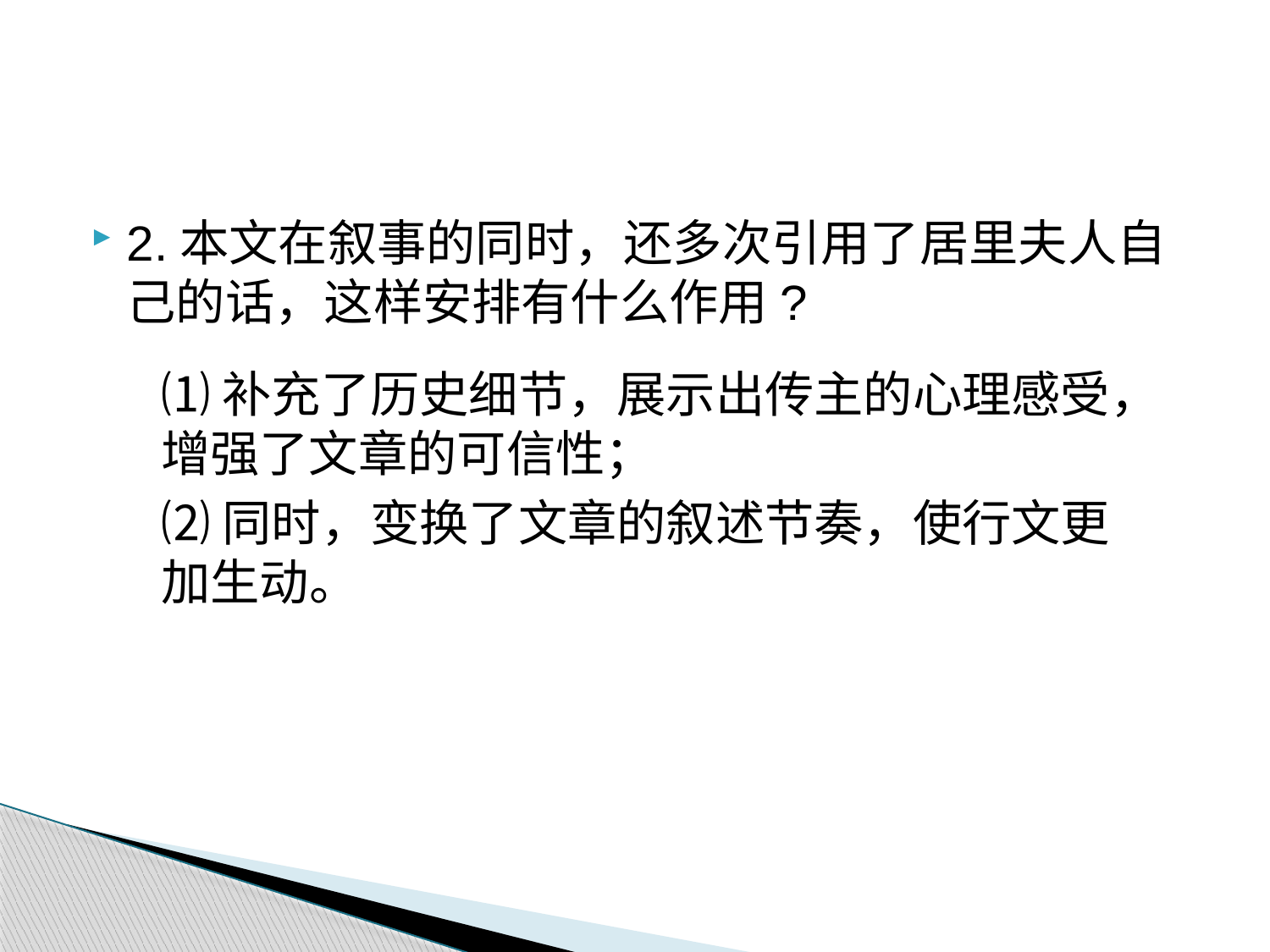

2.本文在叙事的同时，还多次引用了居里夫人自己的话，这样安排有什么作用?
⑴补充了历史细节，展示出传主的心理感受，增强了文章的可信性；
⑵同时，变换了文章的叙述节奏，使行文更加生动。